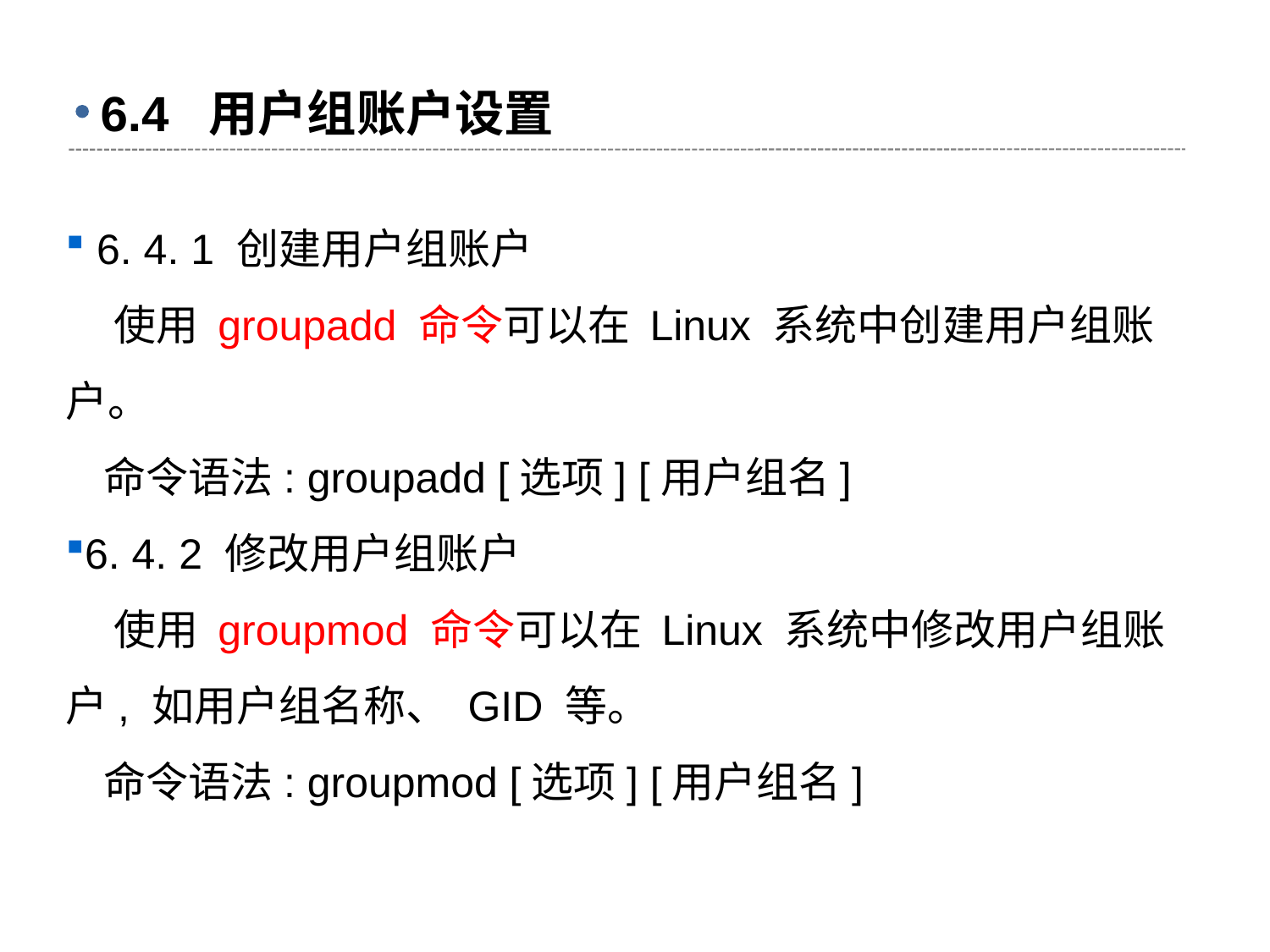

# 6.4  用户组账户设置
 6. 4. 1 创建用户组账户
    使用 groupadd 命令可以在 Linux 系统中创建用户组账户。
   命令语法: groupadd [选项] [用户组名]
6. 4. 2 修改用户组账户
    使用 groupmod 命令可以在 Linux 系统中修改用户组账户, 如用户组名称、 GID 等。
   命令语法: groupmod [选项] [用户组名]